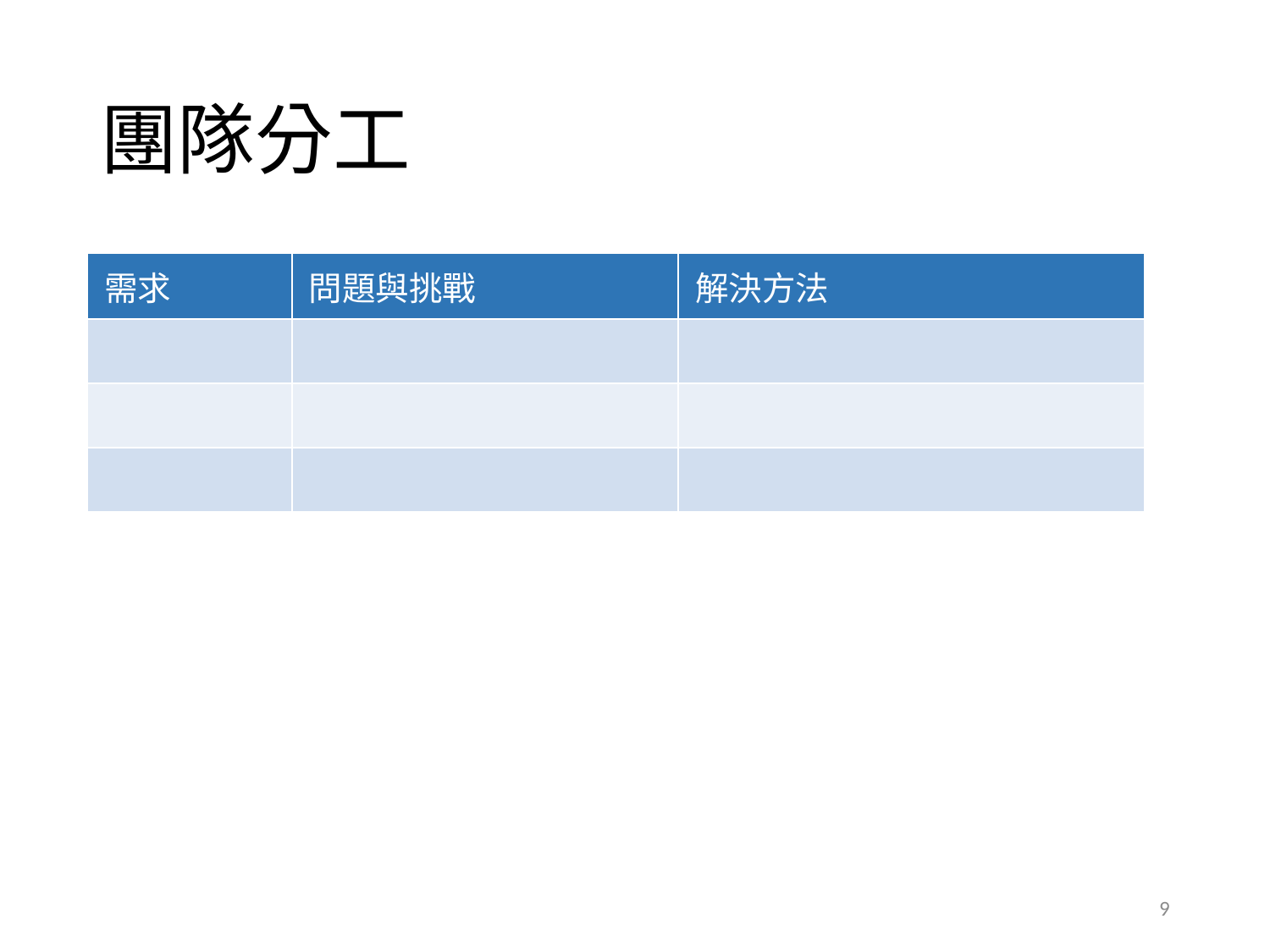

# 團隊分工
| 需求 | 問題與挑戰 | 解決方法 |
| --- | --- | --- |
|  |  |  |
|  |  |  |
|  |  |  |
9